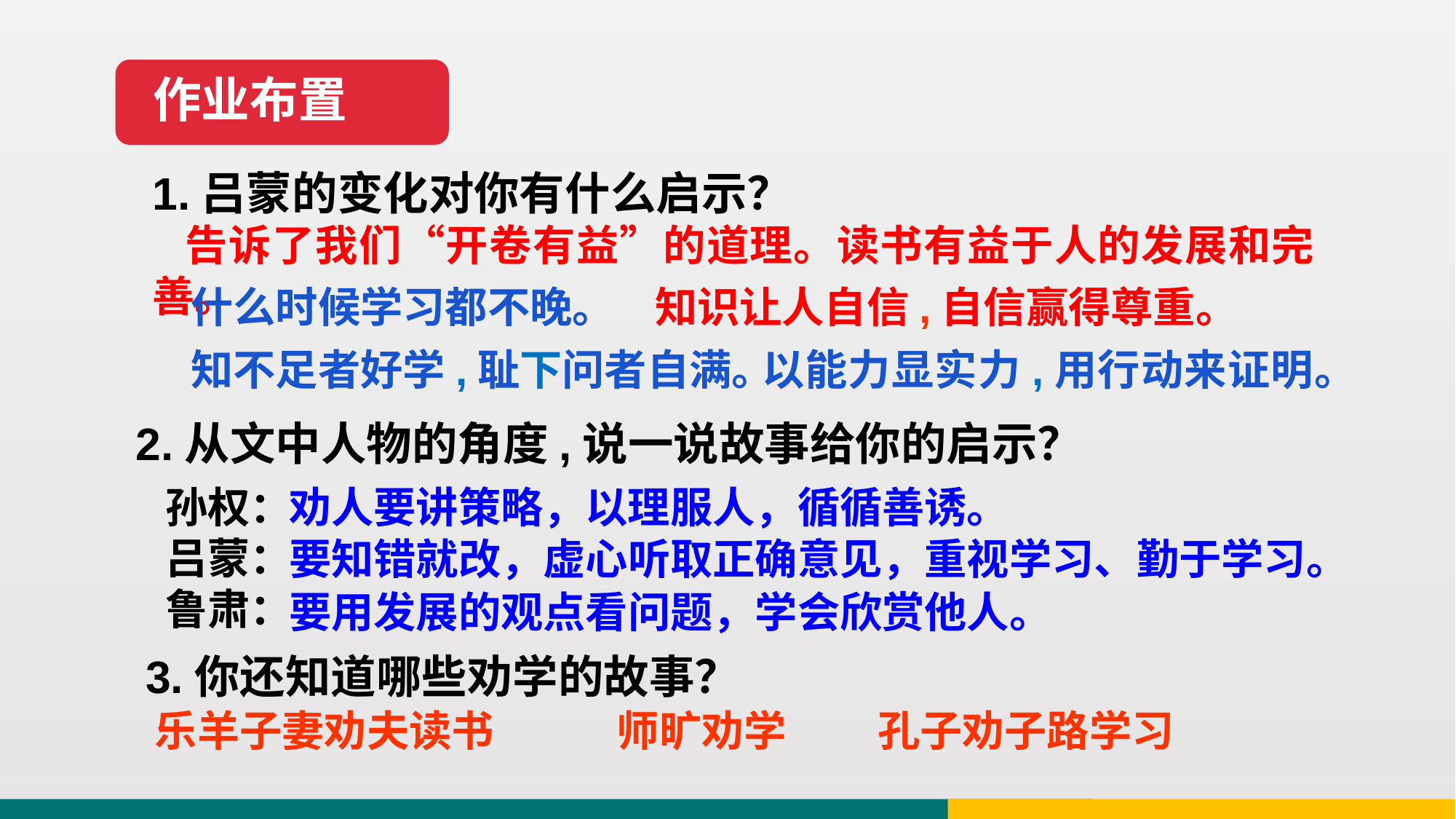

作业布置
1.吕蒙的变化对你有什么启示？
  告诉了我们“开卷有益”的道理。读书有益于人的发展和完善。
什么时候学习都不晚。
知识让人自信,自信赢得尊重。
知不足者好学,耻下问者自满。
以能力显实力,用行动来证明。
2.从文中人物的角度,说一说故事给你的启示？
劝人要讲策略，以理服人，循循善诱。
孙权：
吕蒙：
鲁肃：
要知错就改，虚心听取正确意见，重视学习、勤于学习。
要用发展的观点看问题，学会欣赏他人。
3.你还知道哪些劝学的故事？
乐羊子妻劝夫读书
师旷劝学
孔子劝子路学习